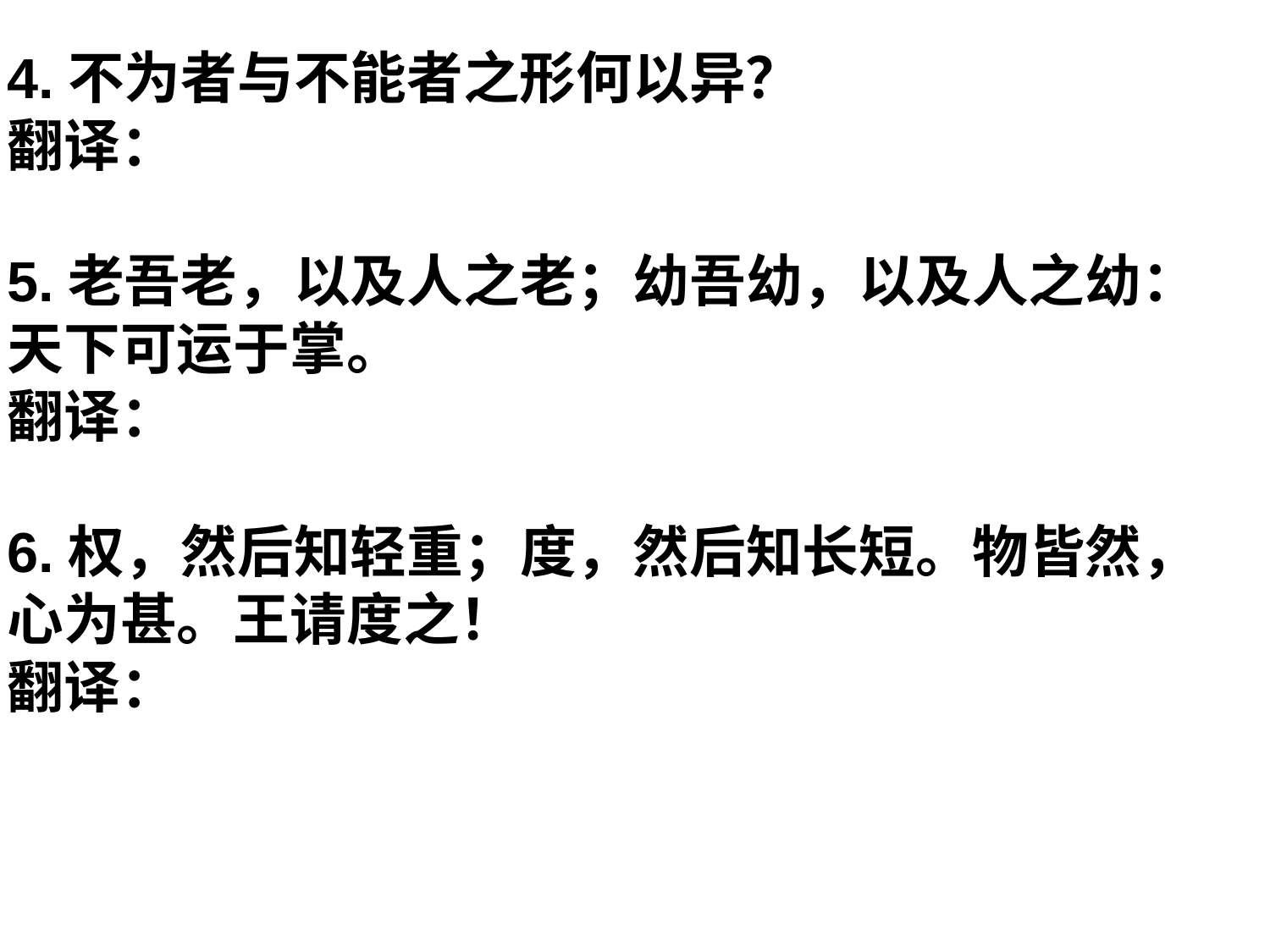

4.不为者与不能者之形何以异？
翻译：

5.老吾老，以及人之老；幼吾幼，以及人之幼：天下可运于掌。
翻译：

6.权，然后知轻重；度，然后知长短。物皆然，心为甚。王请度之！
翻译：